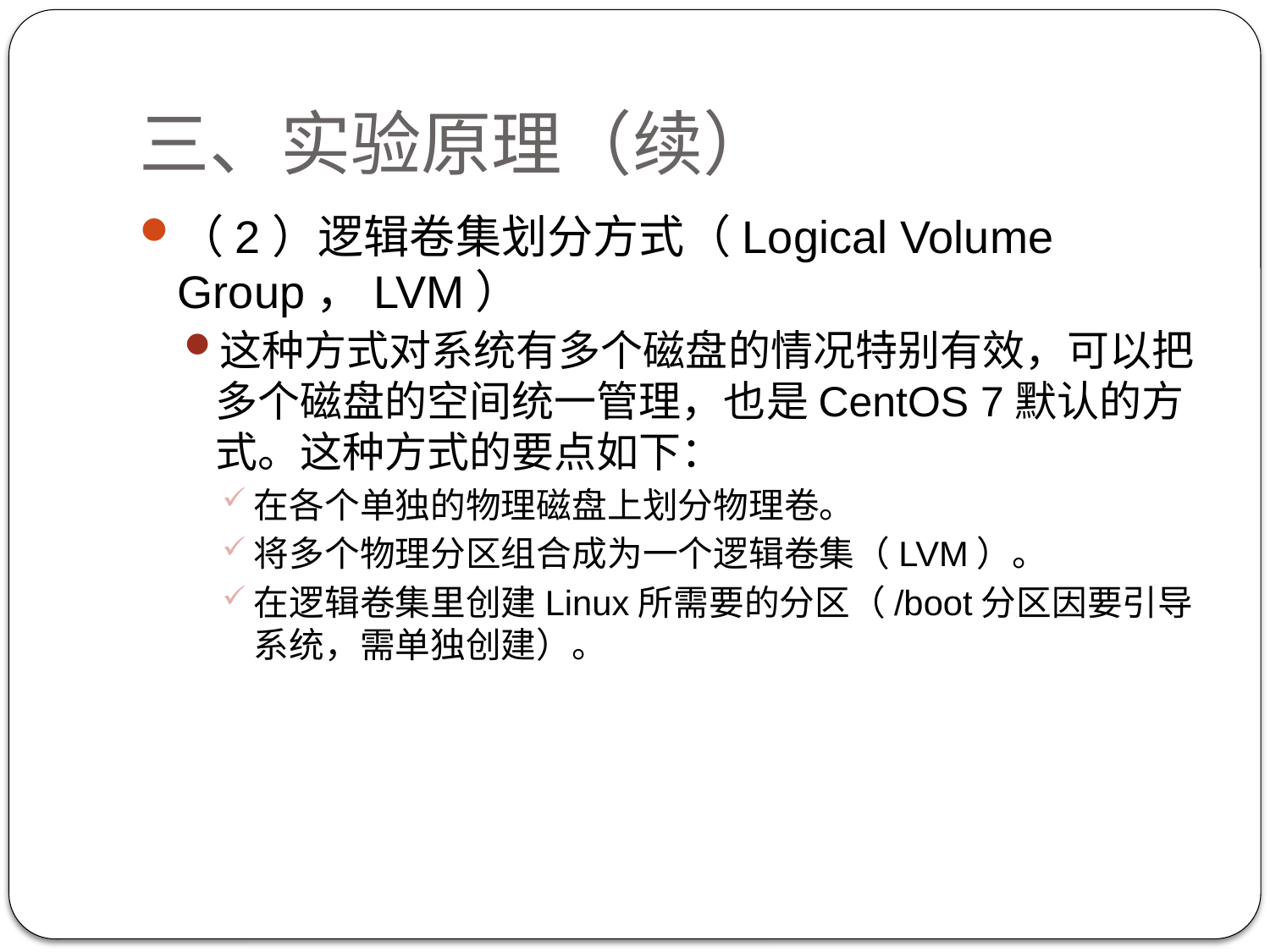

# 三、实验原理（续）
（2）逻辑卷集划分方式（Logical Volume Group，LVM）
这种方式对系统有多个磁盘的情况特别有效，可以把多个磁盘的空间统一管理，也是CentOS 7默认的方式。这种方式的要点如下：
在各个单独的物理磁盘上划分物理卷。
将多个物理分区组合成为一个逻辑卷集（LVM）。
在逻辑卷集里创建Linux所需要的分区（/boot分区因要引导系统，需单独创建）。